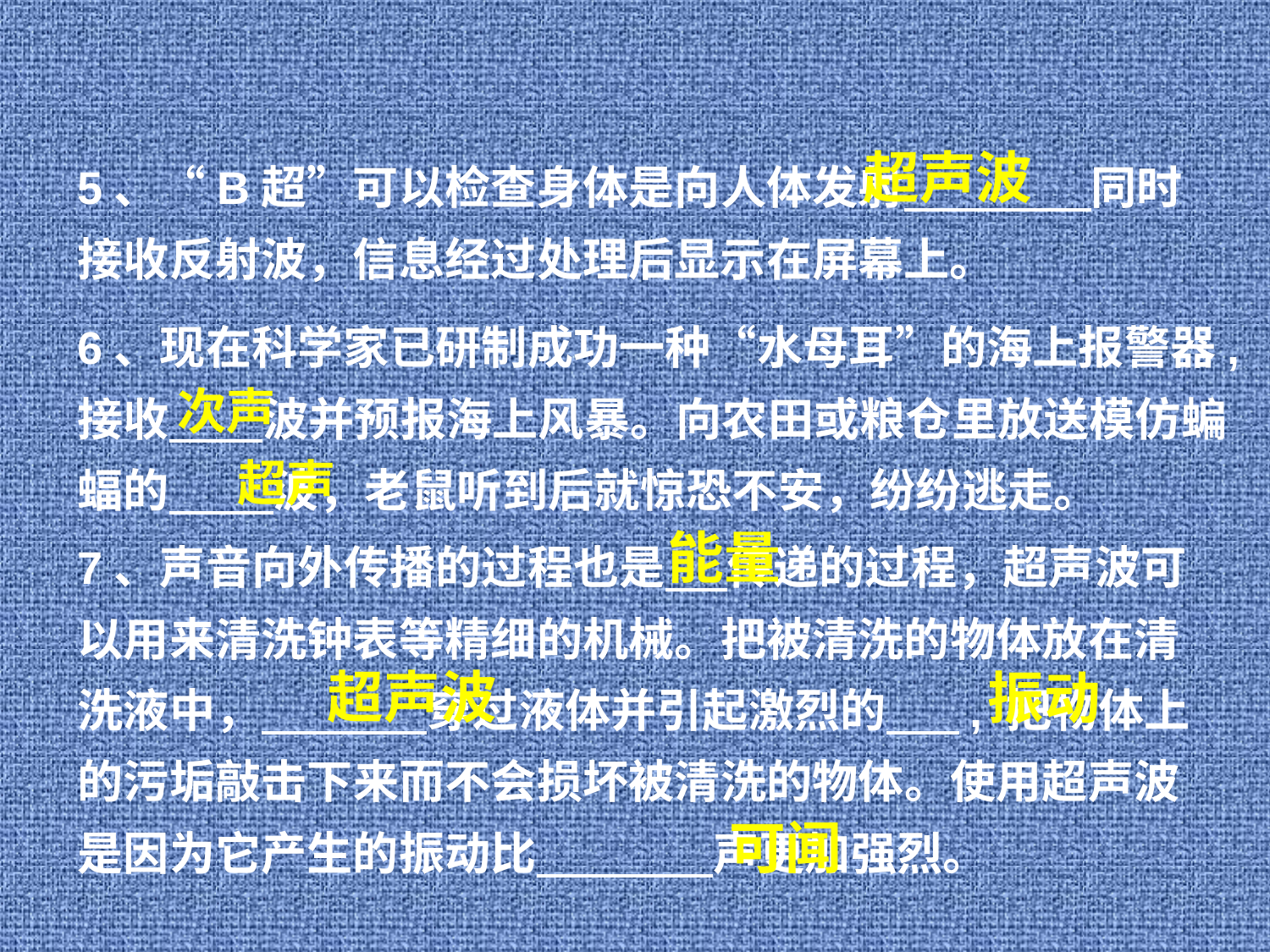

超声波
5、“B超”可以检查身体是向人体发射                  同时接收反射波，信息经过处理后显示在屏幕上。
6、现在科学家已研制成功一种“水母耳”的海上报警器,接收         波并预报海上风暴。向农田或粮仓里放送模仿蝙蝠的          波，老鼠听到后就惊恐不安，纷纷逃走。
次声
超声
7、声音向外传播的过程也是      传递的过程，超声波可以用来清洗钟表等精细的机械。把被清洗的物体放在清洗液中，                穿过液体并引起激烈的       , 把物体上的污垢敲击下来而不会损坏被清洗的物体。使用超声波是因为它产生的振动比                 声更加强烈。
能量
超声波
振动
可闻